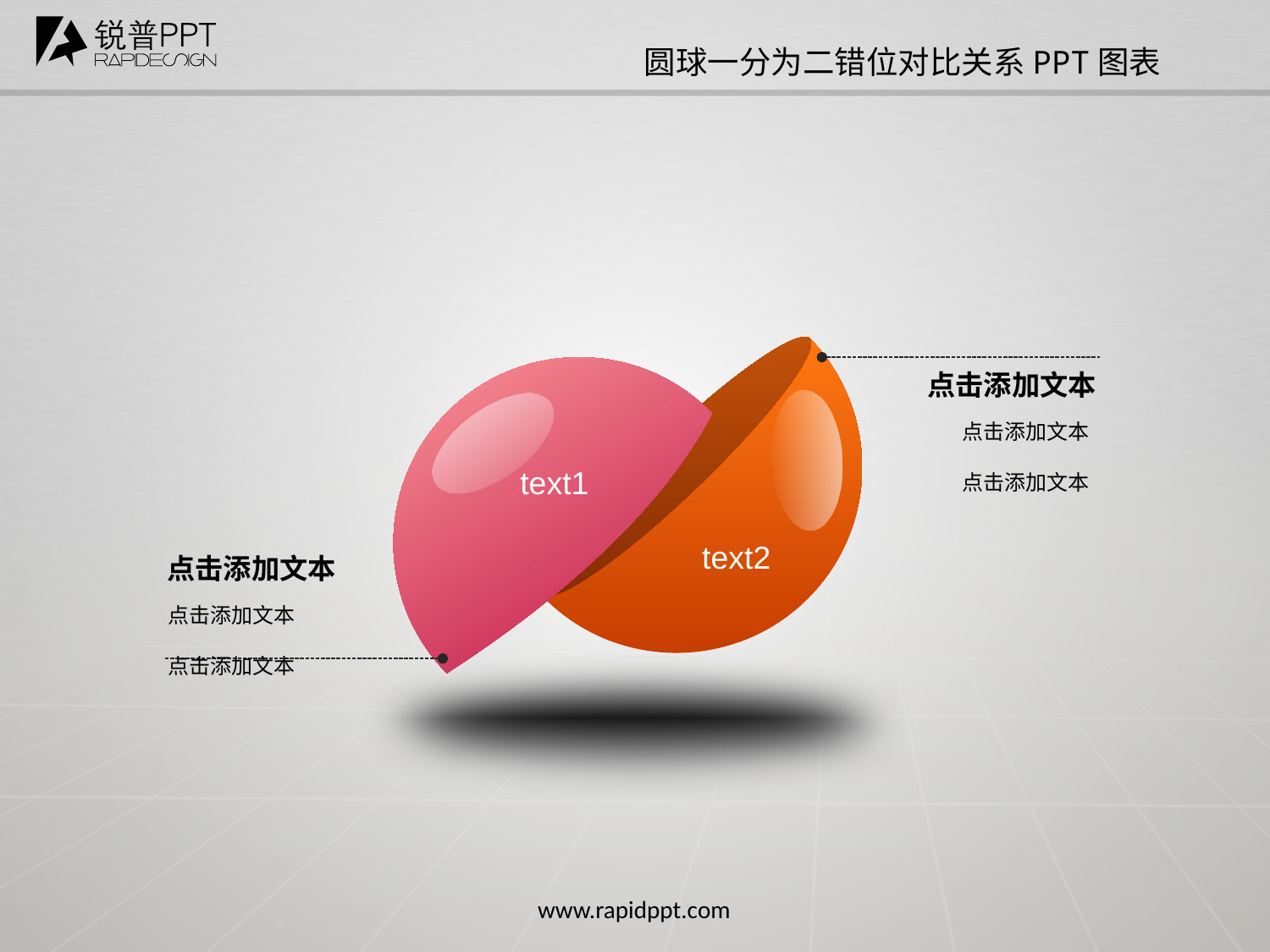

圆球一分为二错位对比关系PPT图表

text2

点击添加文本
点击添加文本
点击添加文本
text1
点击添加文本
点击添加文本
点击添加文本

www.rapidppt.com